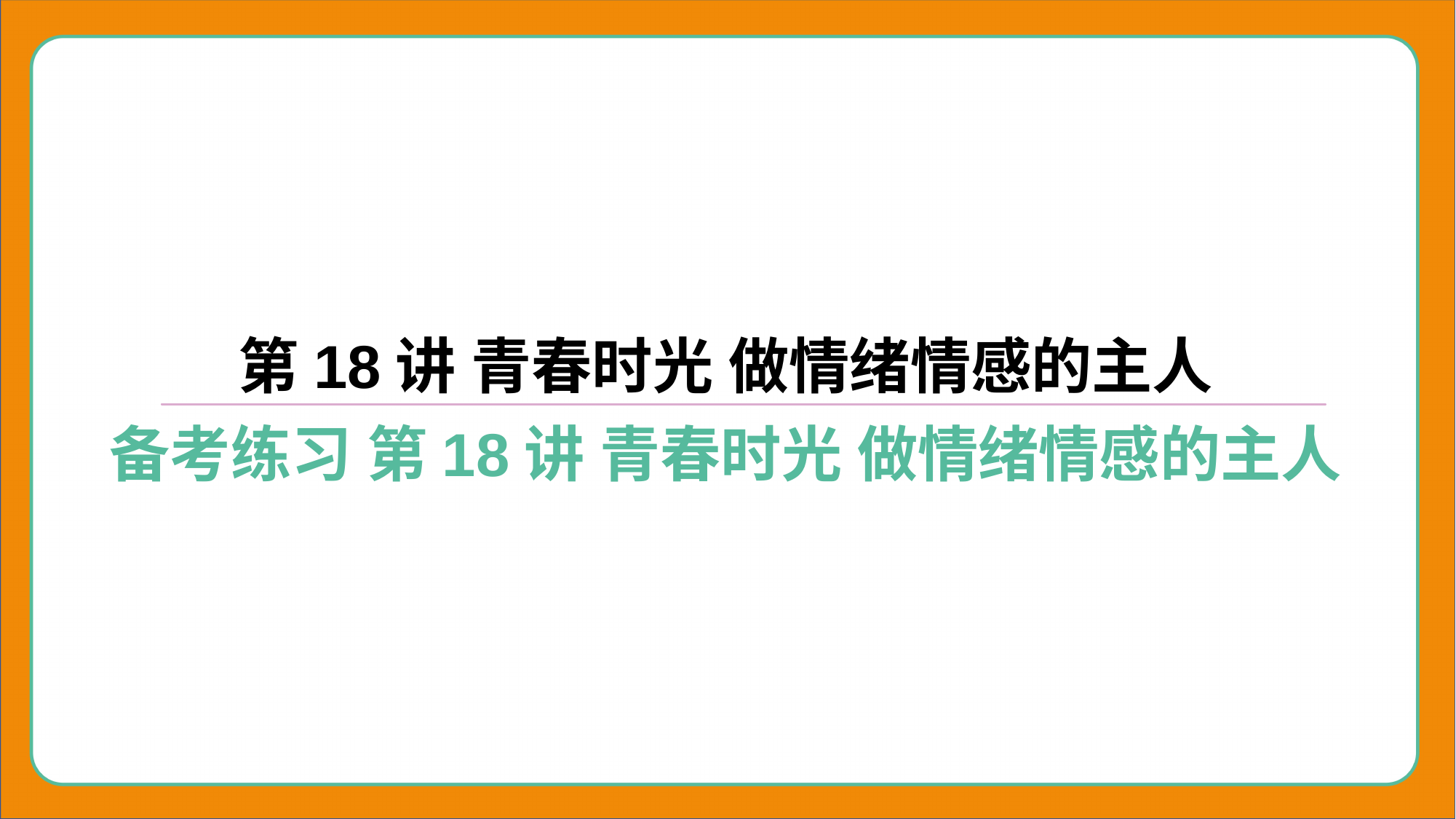

第18讲 青春时光 做情绪情感的主人
备考练习 第18讲 青春时光 做情绪情感的主人